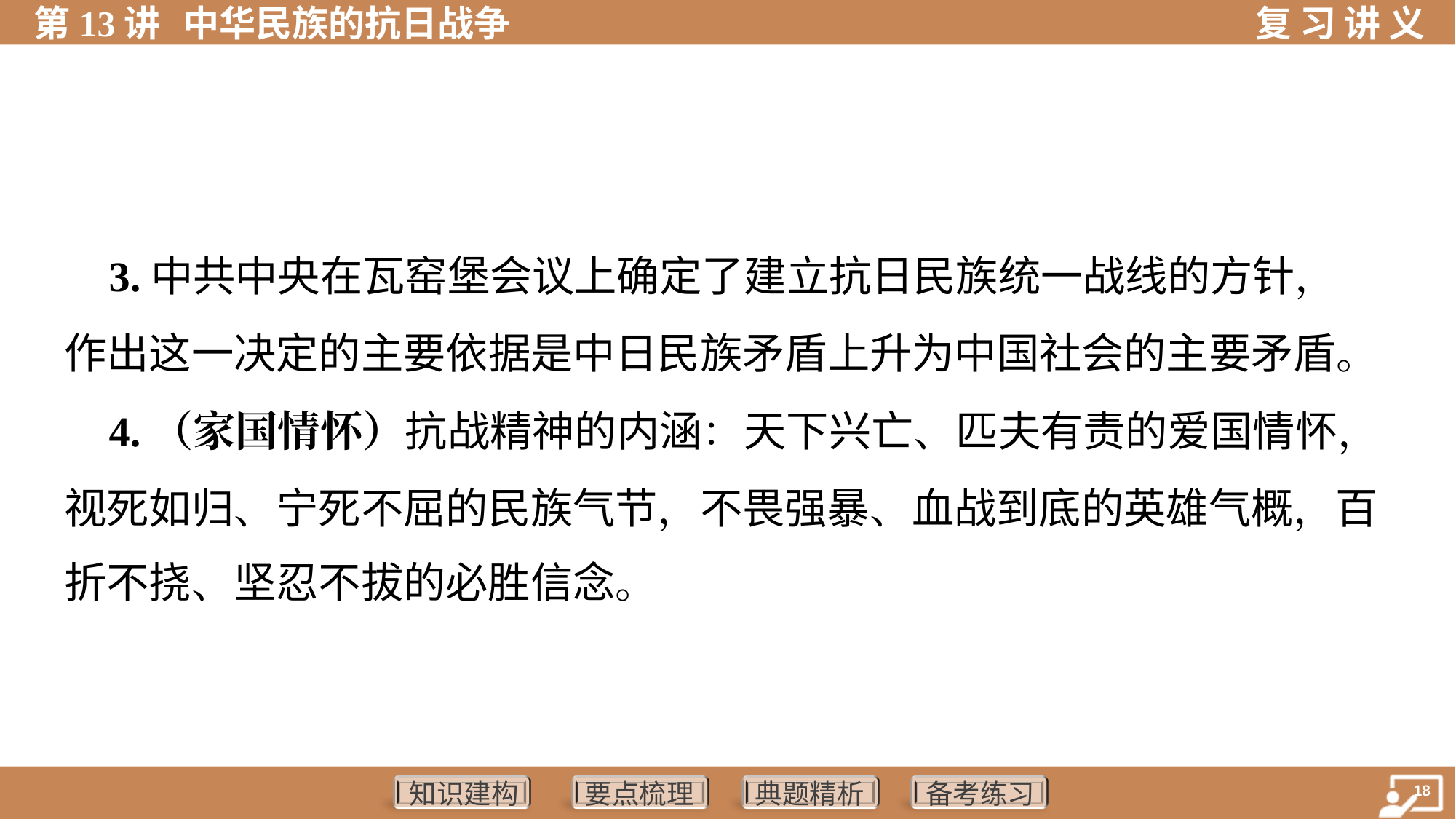

3.中共中央在瓦窑堡会议上确定了建立抗日民族统一战线的方针，
作出这一决定的主要依据是中日民族矛盾上升为中国社会的主要矛盾。
    4.（家国情怀）抗战精神的内涵：天下兴亡、匹夫有责的爱国情怀，
视死如归、宁死不屈的民族气节，不畏强暴、血战到底的英雄气概，百
折不挠、坚忍不拔的必胜信念。